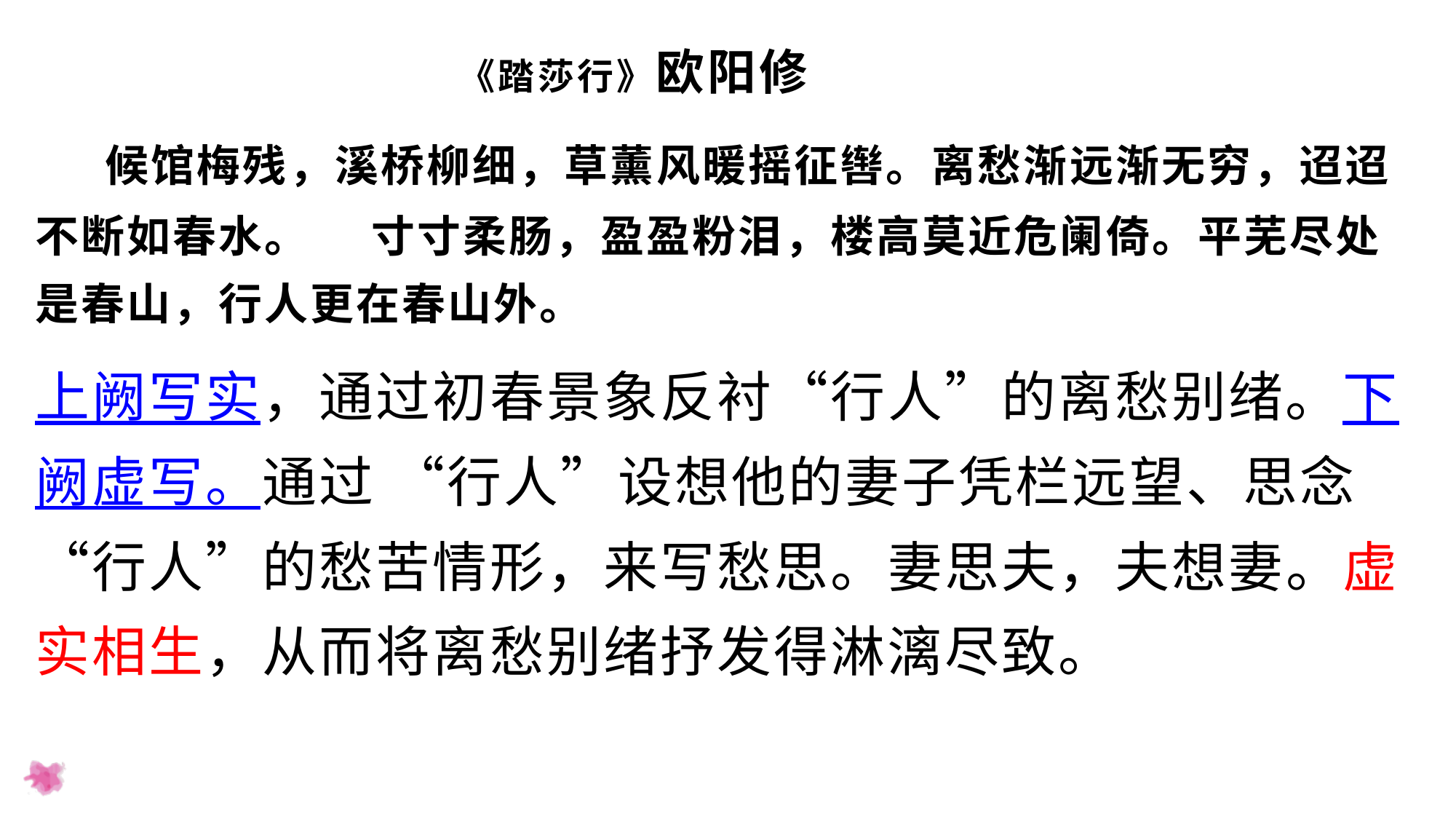

# 《踏莎行》欧阳修
    候馆梅残，溪桥柳细，草薰风暖摇征辔。离愁渐远渐无穷，迢迢不断如春水。     寸寸柔肠，盈盈粉泪，楼高莫近危阑倚。平芜尽处是春山，行人更在春山外。
上阙写实，通过初春景象反衬“行人”的离愁别绪。下阙虚写。通过 “行人”设想他的妻子凭栏远望、思念“行人”的愁苦情形，来写愁思。妻思夫，夫想妻。虚实相生，从而将离愁别绪抒发得淋漓尽致。